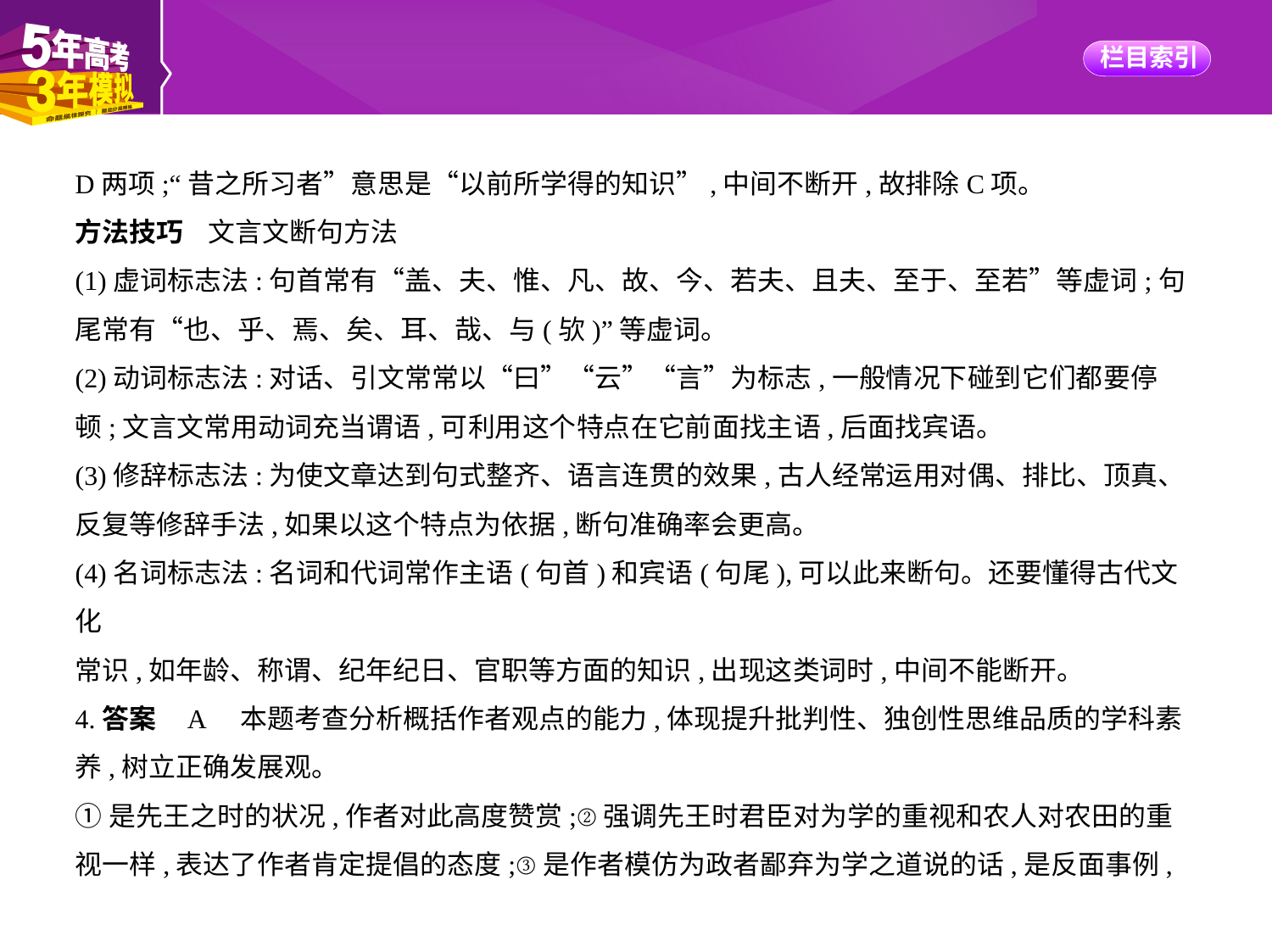

D两项;“昔之所习者”意思是“以前所学得的知识”,中间不断开,故排除C项。
方法技巧    文言文断句方法
(1)虚词标志法:句首常有“盖、夫、惟、凡、故、今、若夫、且夫、至于、至若”等虚词;句
尾常有“也、乎、焉、矣、耳、哉、与(欤)”等虚词。
(2)动词标志法:对话、引文常常以“曰”“云”“言”为标志,一般情况下碰到它们都要停
顿;文言文常用动词充当谓语,可利用这个特点在它前面找主语,后面找宾语。
(3)修辞标志法:为使文章达到句式整齐、语言连贯的效果,古人经常运用对偶、排比、顶真、
反复等修辞手法,如果以这个特点为依据,断句准确率会更高。
(4)名词标志法:名词和代词常作主语(句首)和宾语(句尾),可以此来断句。还要懂得古代文化
常识,如年龄、称谓、纪年纪日、官职等方面的知识,出现这类词时,中间不能断开。
4.答案    A    本题考查分析概括作者观点的能力,体现提升批判性、独创性思维品质的学科素
养,树立正确发展观。
①是先王之时的状况,作者对此高度赞赏;②强调先王时君臣对为学的重视和农人对农田的重
视一样,表达了作者肯定提倡的态度;③是作者模仿为政者鄙弃为学之道说的话,是反面事例,